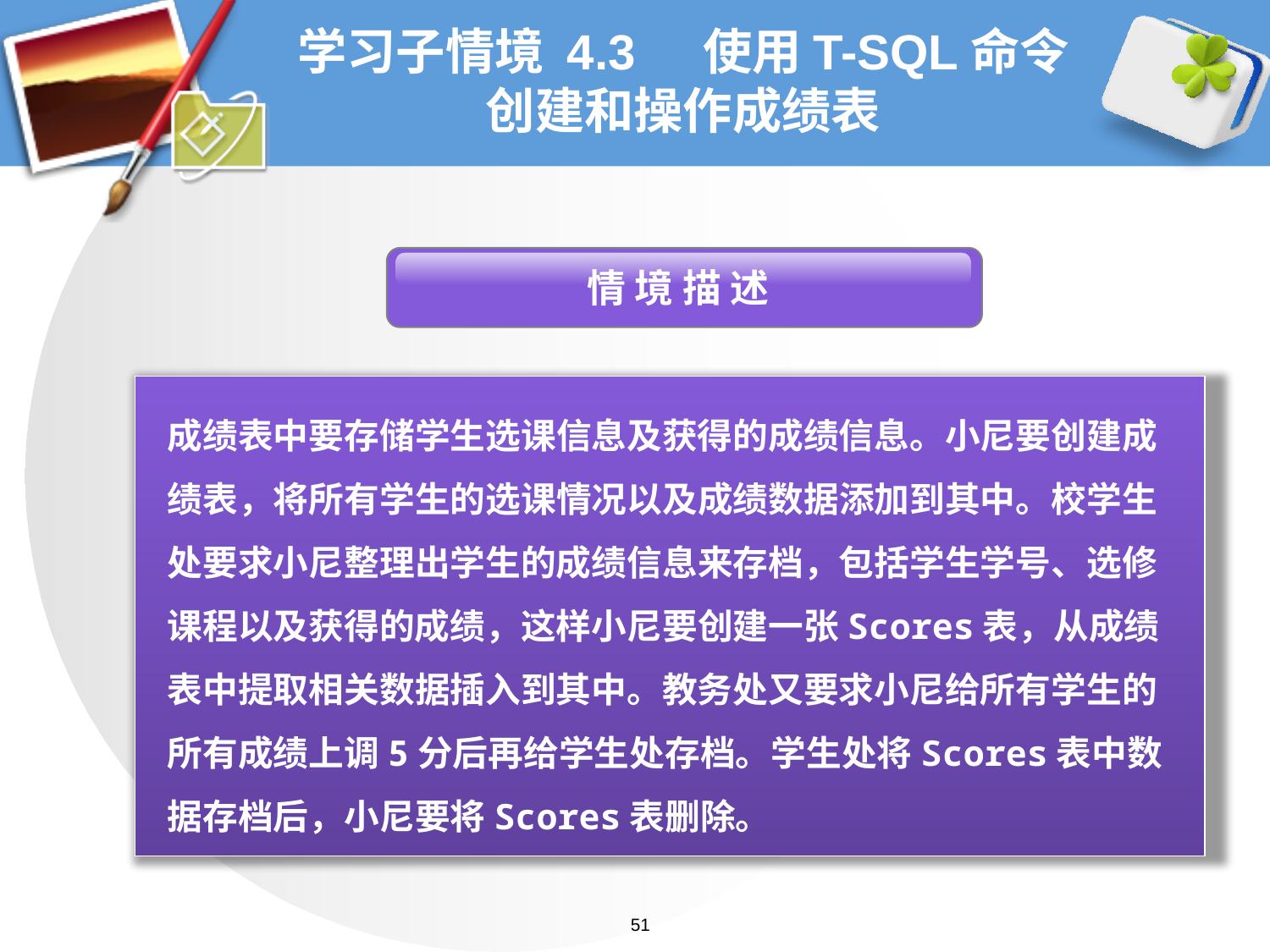

# 学习子情境 4.3    使用T-SQL命令创建和操作成绩表

  情 境 描 述

成绩表中要存储学生选课信息及获得的成绩信息。小尼要创建成绩表，将所有学生的选课情况以及成绩数据添加到其中。校学生处要求小尼整理出学生的成绩信息来存档，包括学生学号、选修课程以及获得的成绩，这样小尼要创建一张Scores表，从成绩表中提取相关数据插入到其中。教务处又要求小尼给所有学生的所有成绩上调5分后再给学生处存档。学生处将Scores表中数据存档后，小尼要将Scores表删除。
51